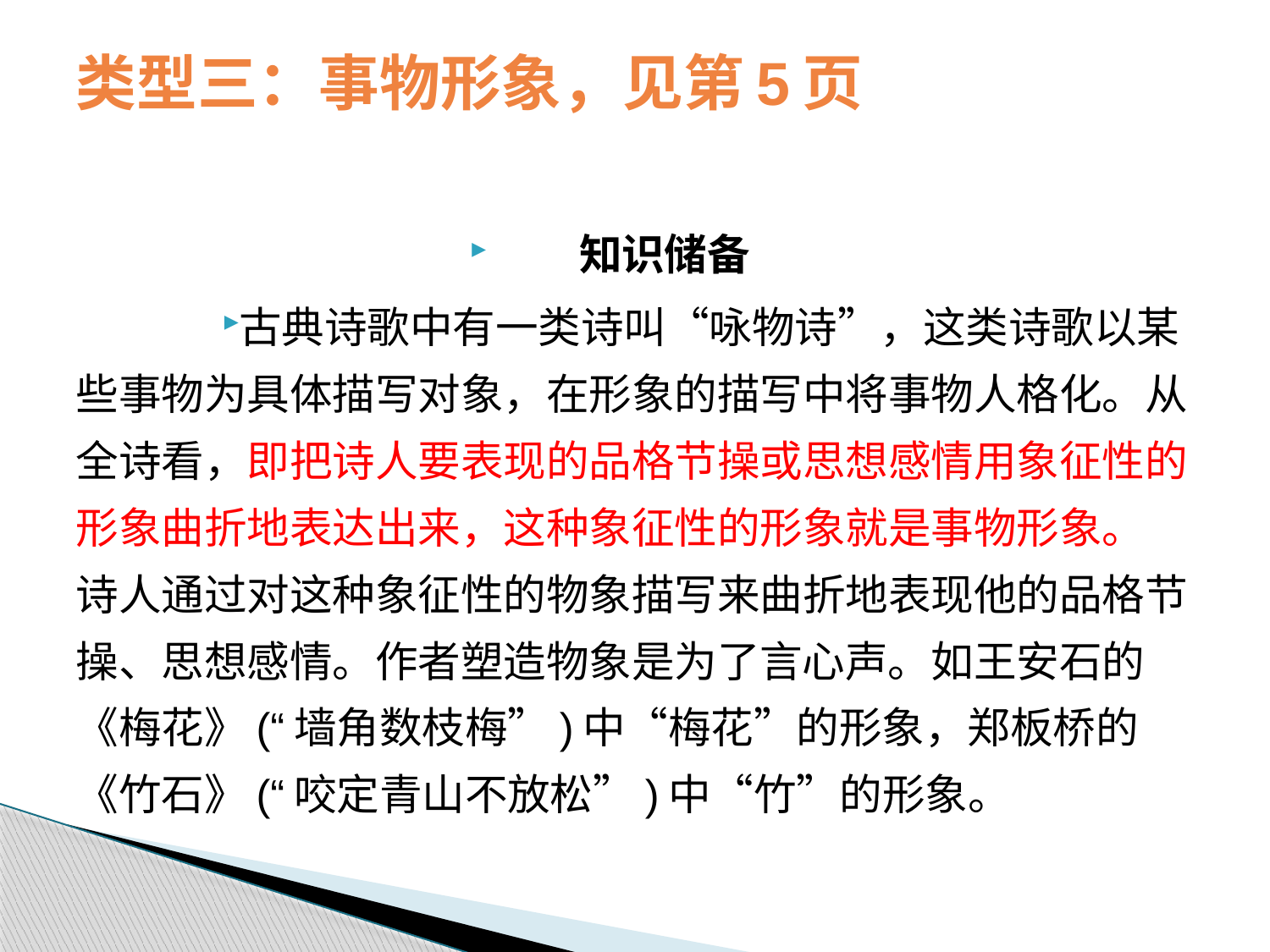

# 类型三：事物形象，见第5页
知识储备
古典诗歌中有一类诗叫“咏物诗”，这类诗歌以某些事物为具体描写对象，在形象的描写中将事物人格化。从全诗看，即把诗人要表现的品格节操或思想感情用象征性的形象曲折地表达出来，这种象征性的形象就是事物形象。 诗人通过对这种象征性的物象描写来曲折地表现他的品格节操、思想感情。作者塑造物象是为了言心声。如王安石的《梅花》(“墙角数枝梅”)中“梅花”的形象，郑板桥的《竹石》(“咬定青山不放松”)中“竹”的形象。